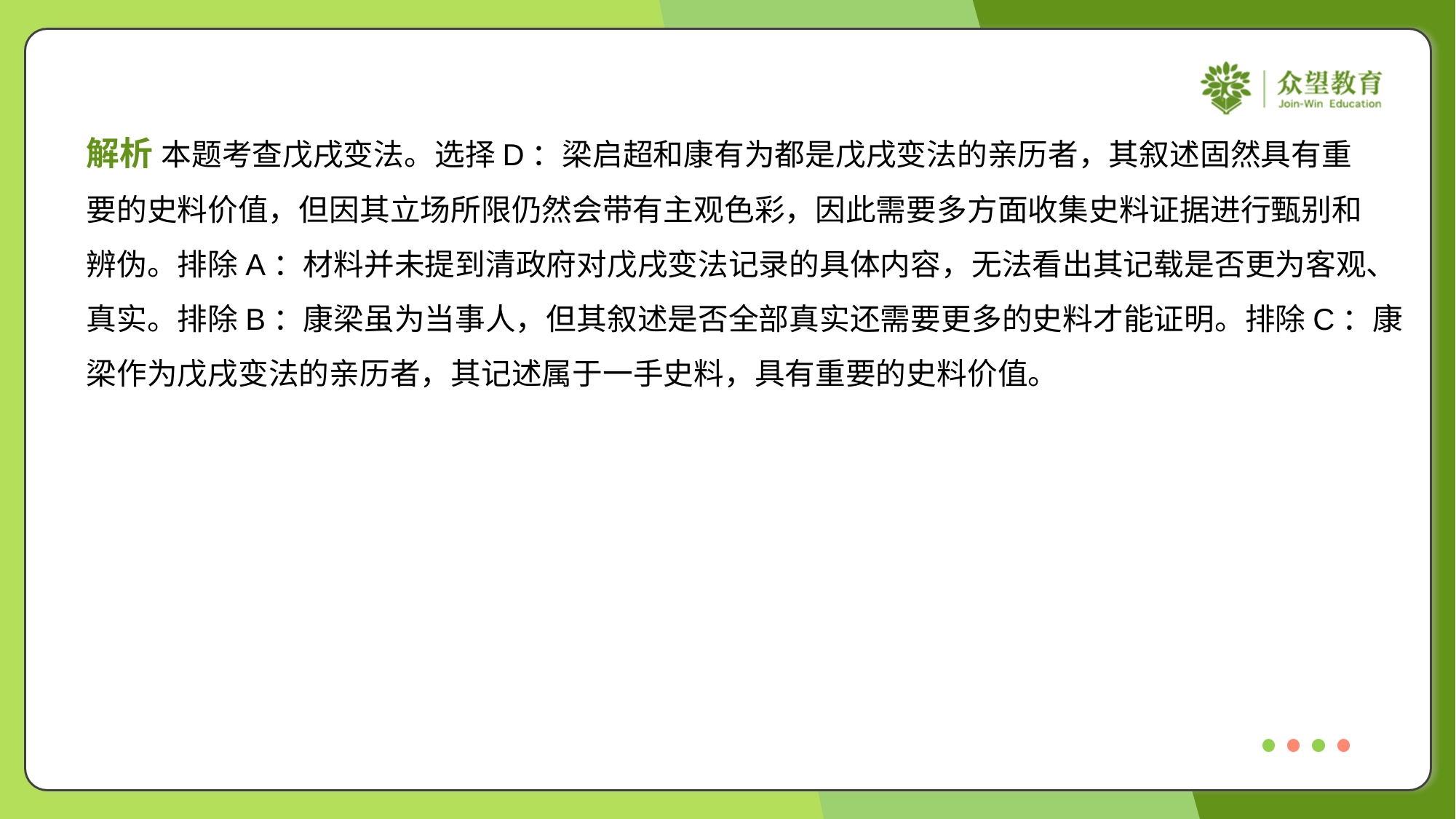

解析 本题考查戊戌变法。选择D：梁启超和康有为都是戊戌变法的亲历者，其叙述固然具有重
要的史料价值，但因其立场所限仍然会带有主观色彩，因此需要多方面收集史料证据进行甄别和
辨伪。排除A：材料并未提到清政府对戊戌变法记录的具体内容，无法看出其记载是否更为客观、
真实。排除B：康梁虽为当事人，但其叙述是否全部真实还需要更多的史料才能证明。排除C：康
梁作为戊戌变法的亲历者，其记述属于一手史料，具有重要的史料价值。